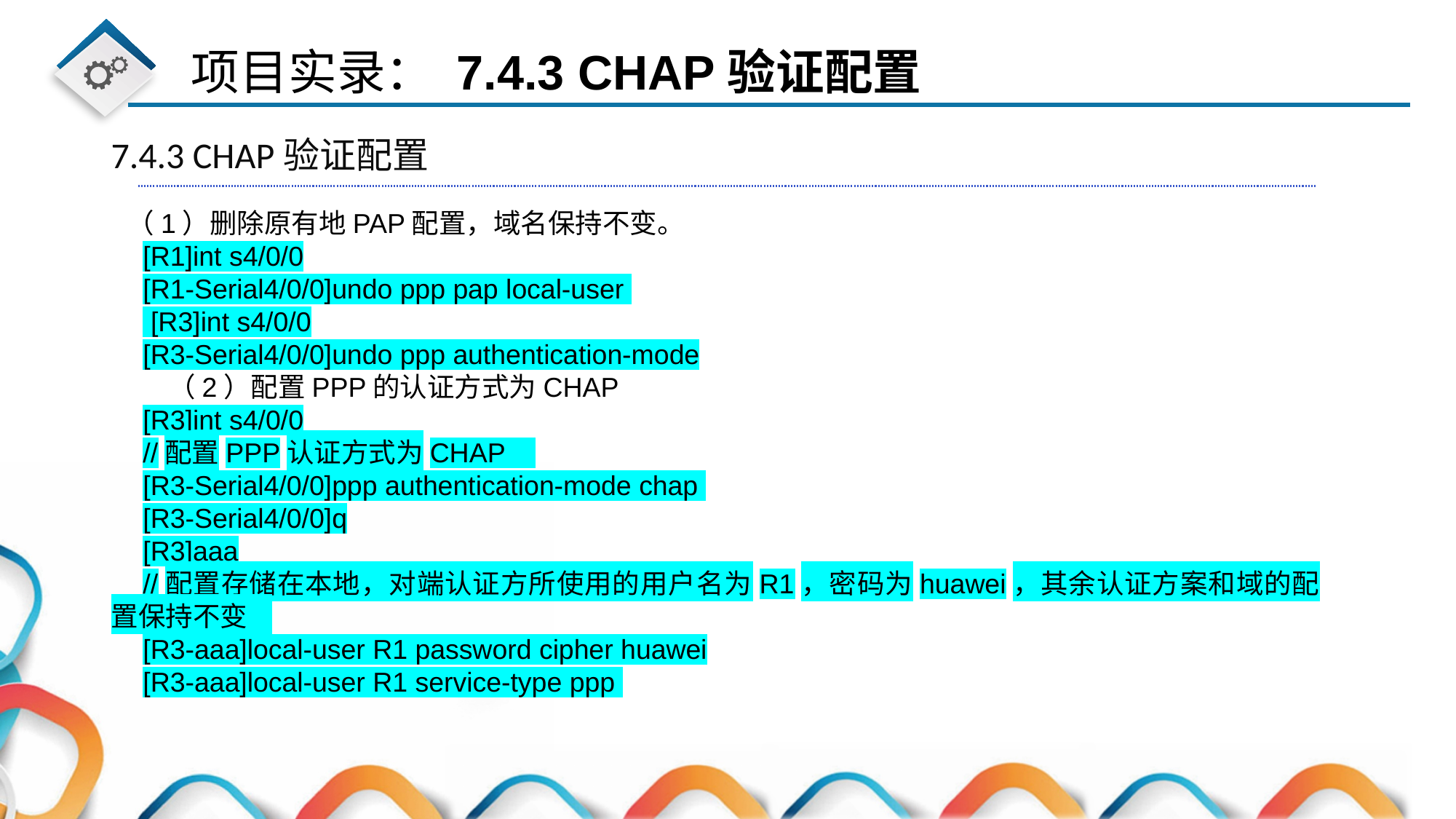

7.4.3 CHAP验证配置

（1）删除原有地PAP配置，域名保持不变。
[R1]int s4/0/0
[R1-Serial4/0/0]undo ppp pap local-user
 [R3]int s4/0/0
[R3-Serial4/0/0]undo ppp authentication-mode
   （2）配置PPP的认证方式为CHAP
[R3]int s4/0/0
//配置PPP认证方式为CHAP
[R3-Serial4/0/0]ppp authentication-mode chap
[R3-Serial4/0/0]q
[R3]aaa
//配置存储在本地，对端认证方所使用的用户名为R1，密码为huawei，其余认证方案和域的配置保持不变
[R3-aaa]local-user R1 password cipher huawei
[R3-aaa]local-user R1 service-type ppp